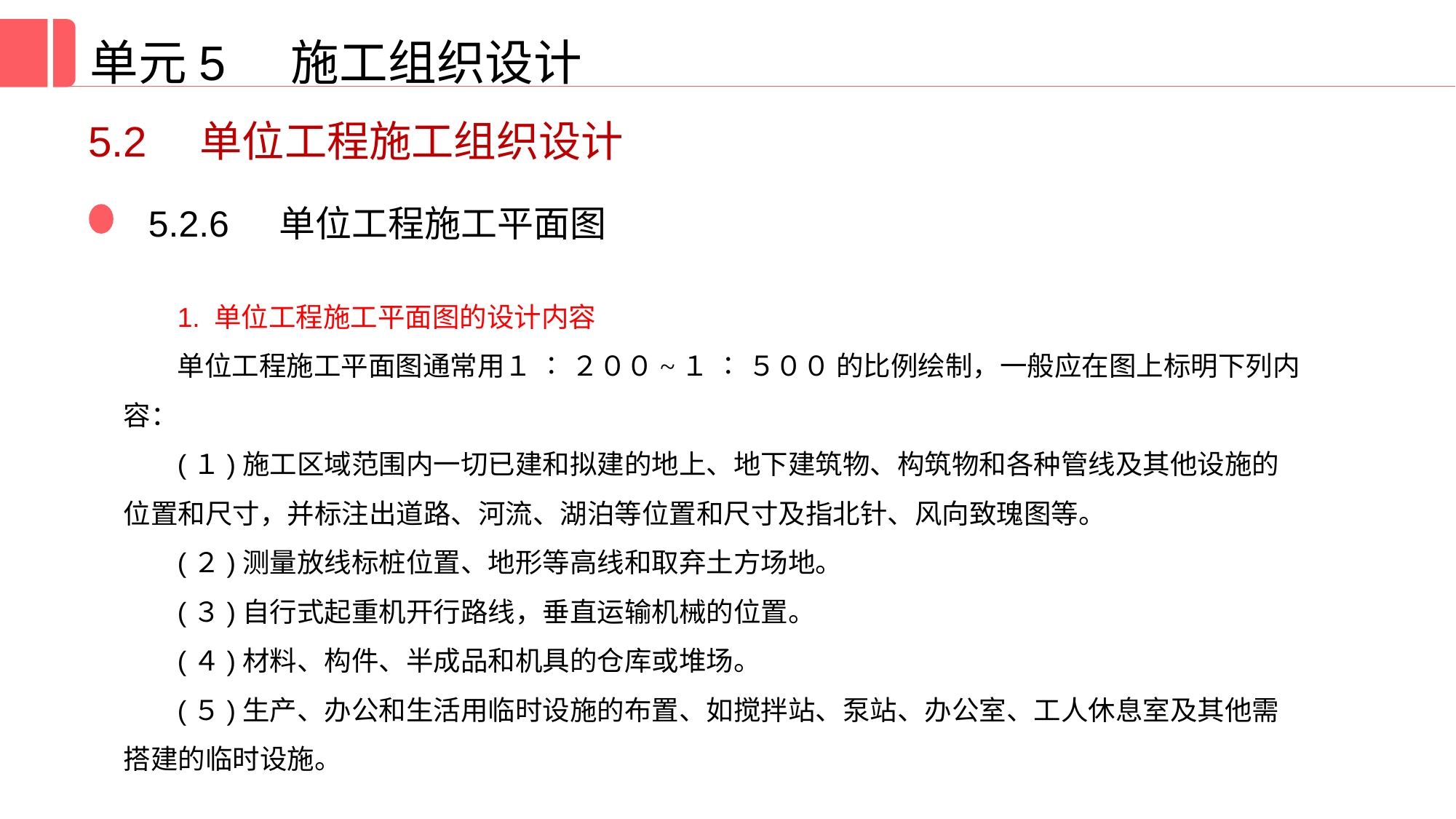

单元5    施工组织设计

5.2　单位工程施工组织设计
5.2.6    单位工程施工平面图

1. 单位工程施工平面图的设计内容
单位工程施工平面图通常用１ ∶ ２００~１ ∶ ５００ 的比例绘制，一般应在图上标明下列内容：
(１)施工区域范围内一切已建和拟建的地上、地下建筑物、构筑物和各种管线及其他设施的位置和尺寸，并标注出道路、河流、湖泊等位置和尺寸及指北针、风向致瑰图等。
(２)测量放线标桩位置、地形等高线和取弃土方场地。
(３)自行式起重机开行路线，垂直运输机械的位置。
(４)材料、构件、半成品和机具的仓库或堆场。
(５)生产、办公和生活用临时设施的布置、如搅拌站、泵站、办公室、工人休息室及其他需搭建的临时设施。